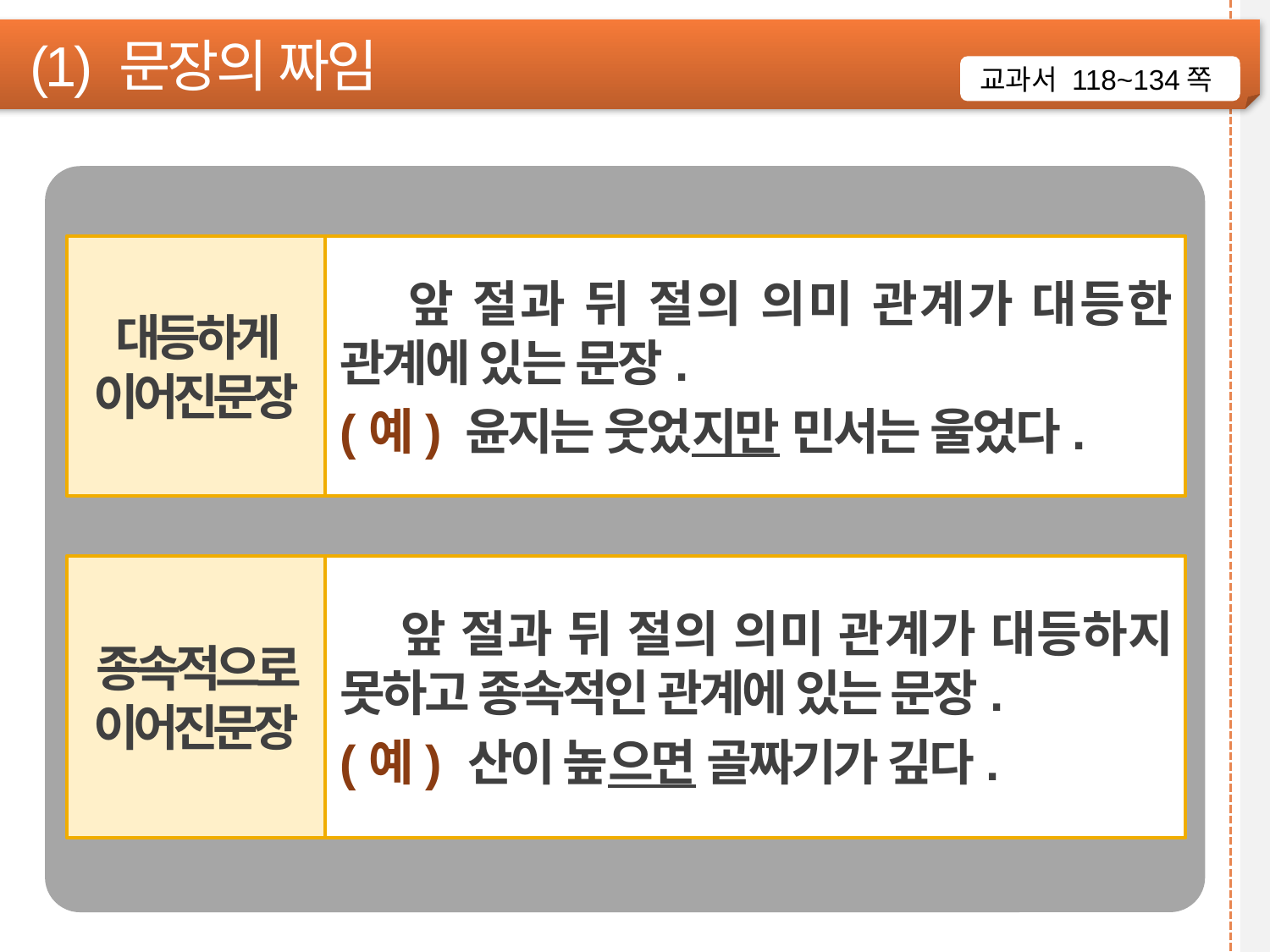

(1) 문장의 짜임
교과서 118~134쪽

대등하게 이어진문장
   앞 절과 뒤 절의 의미 관계가 대등한 관계에 있는 문장.
(예) 윤지는 웃었지만 민서는 울었다.
종속적으로 이어진문장
   앞 절과 뒤 절의 의미 관계가 대등하지 못하고 종속적인 관계에 있는 문장.
(예) 산이 높으면 골짜기가 깊다.